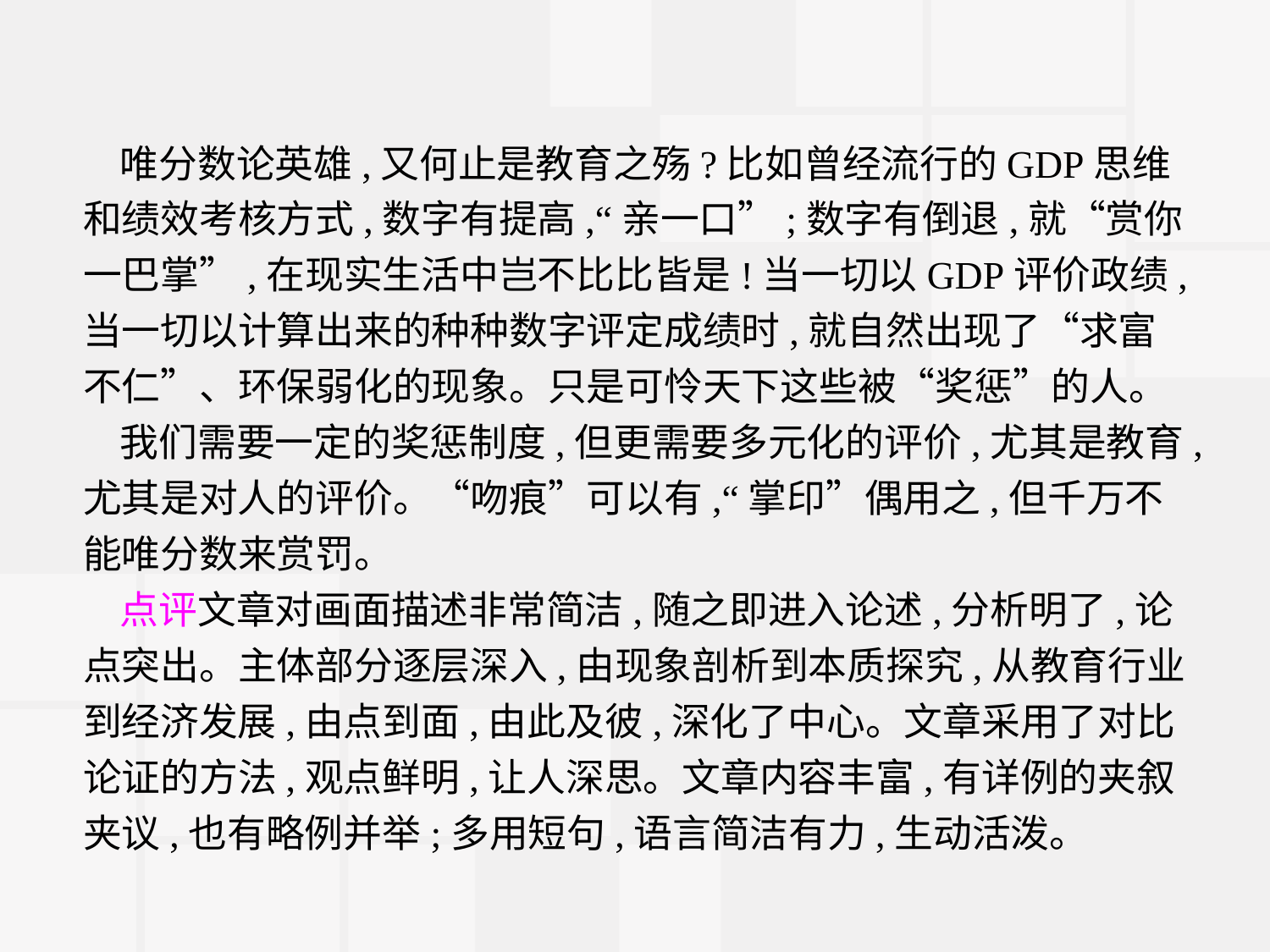

唯分数论英雄,又何止是教育之殇?比如曾经流行的GDP思维和绩效考核方式,数字有提高,“亲一口”;数字有倒退,就“赏你一巴掌”,在现实生活中岂不比比皆是!当一切以GDP评价政绩,当一切以计算出来的种种数字评定成绩时,就自然出现了“求富不仁”、环保弱化的现象。只是可怜天下这些被“奖惩”的人。
我们需要一定的奖惩制度,但更需要多元化的评价,尤其是教育,尤其是对人的评价。“吻痕”可以有,“掌印”偶用之,但千万不能唯分数来赏罚。
点评文章对画面描述非常简洁,随之即进入论述,分析明了,论点突出。主体部分逐层深入,由现象剖析到本质探究,从教育行业到经济发展,由点到面,由此及彼,深化了中心。文章采用了对比论证的方法,观点鲜明,让人深思。文章内容丰富,有详例的夹叙夹议,也有略例并举;多用短句,语言简洁有力,生动活泼。